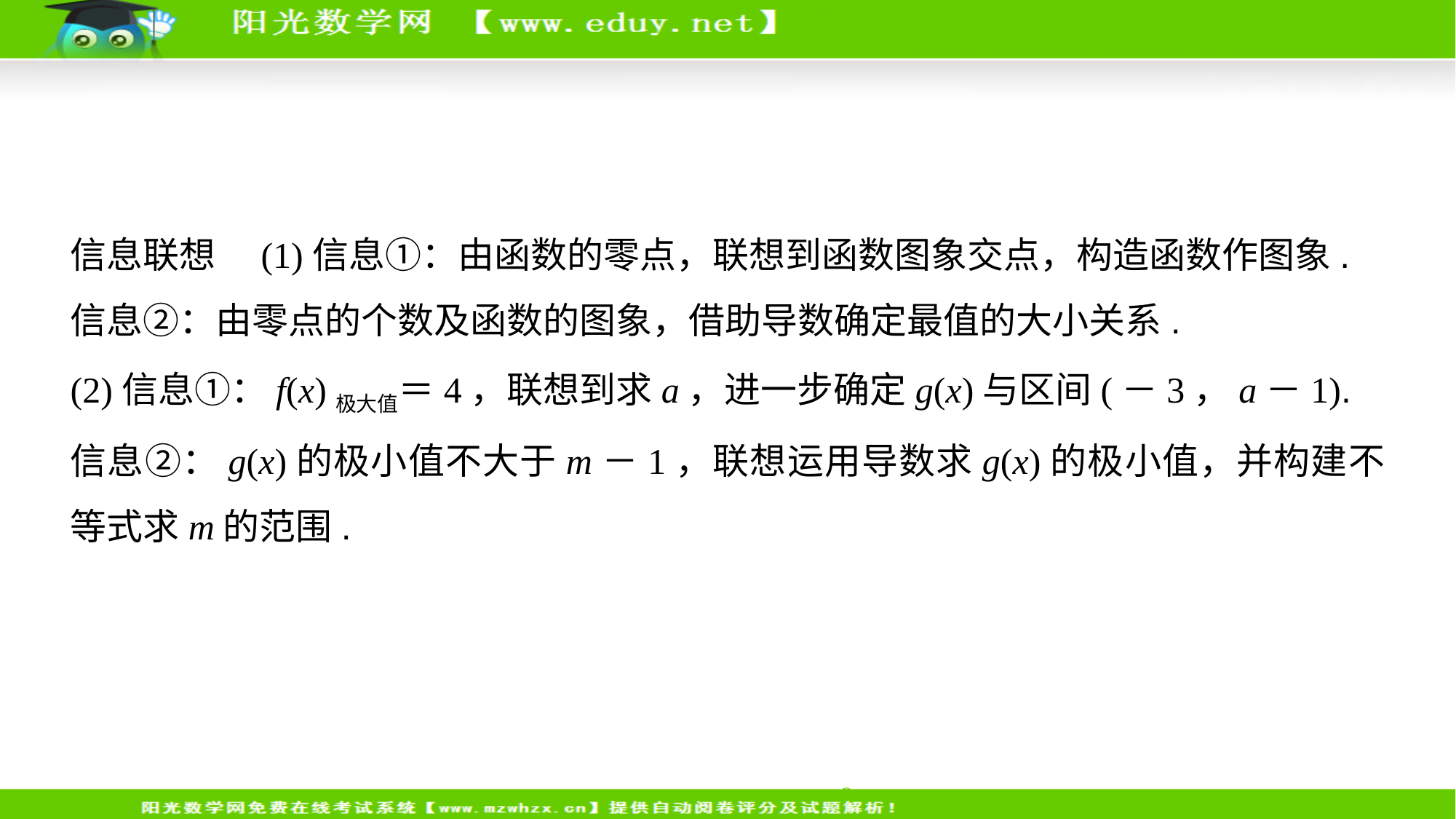

信息联想　(1)信息①：由函数的零点，联想到函数图象交点，构造函数作图象.
信息②：由零点的个数及函数的图象，借助导数确定最值的大小关系.
(2)信息①：f(x)极大值＝4，联想到求a，进一步确定g(x)与区间(－3，a－1).
信息②：g(x)的极小值不大于m－1，联想运用导数求g(x)的极小值，并构建不等式求m的范围.